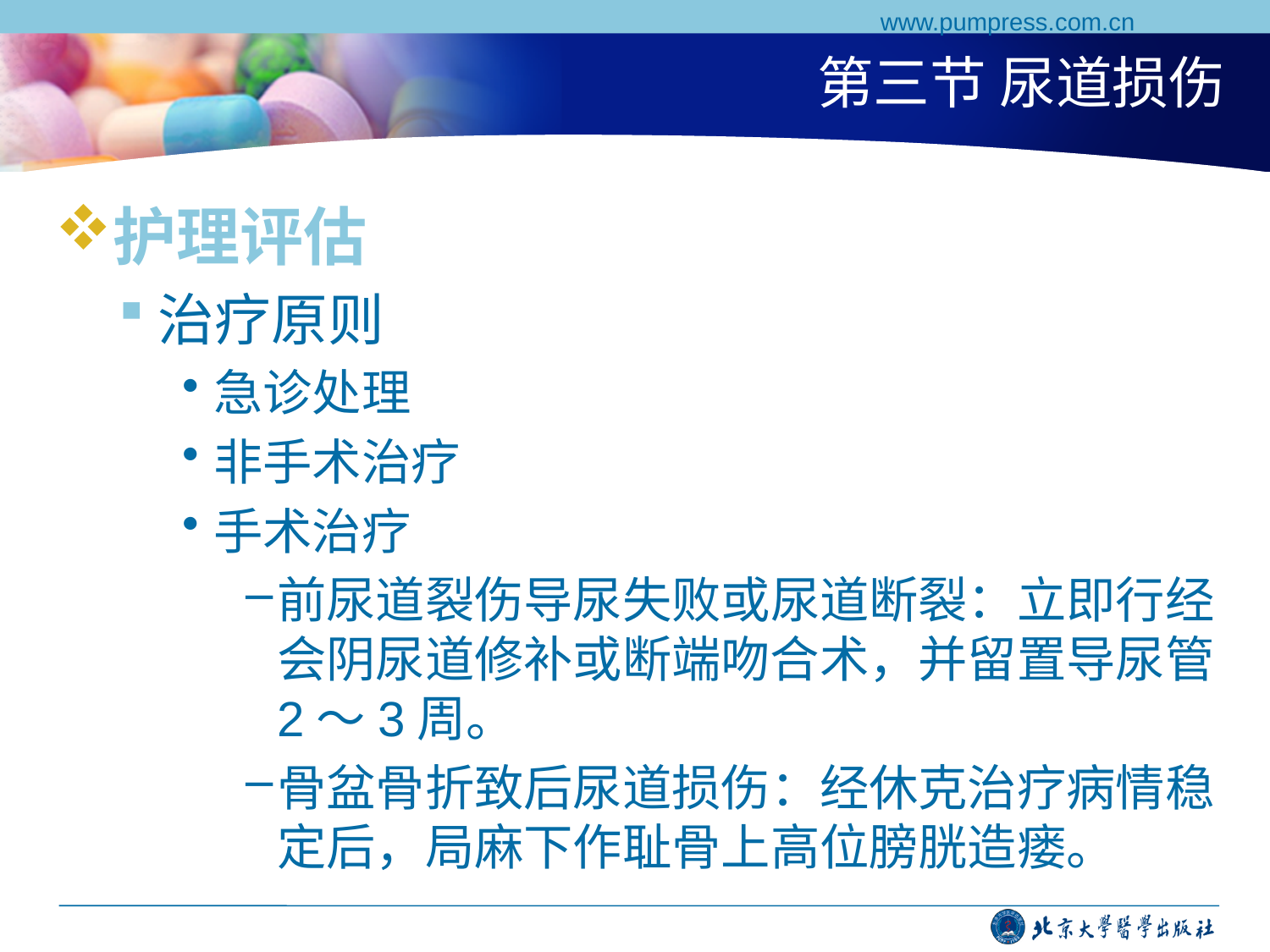

www.pumpress.com.cn
# 第三节 尿道损伤
护理评估
治疗原则
急诊处理
非手术治疗
手术治疗
前尿道裂伤导尿失败或尿道断裂：立即行经会阴尿道修补或断端吻合术，并留置导尿管2～3周。
骨盆骨折致后尿道损伤：经休克治疗病情稳定后，局麻下作耻骨上高位膀胱造瘘。